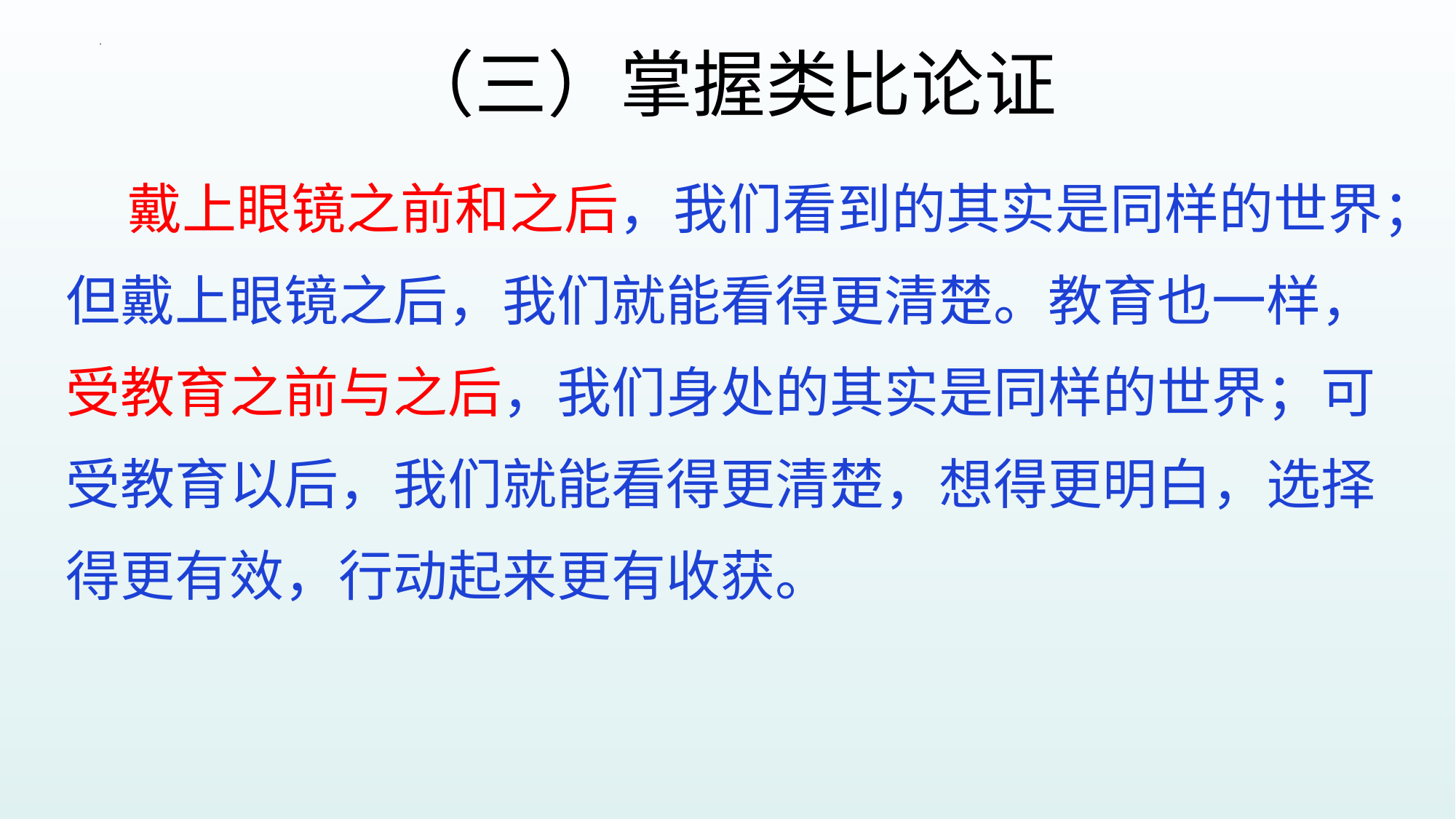

# （三）掌握类比论证
    戴上眼镜之前和之后，我们看到的其实是同样的世界；但戴上眼镜之后，我们就能看得更清楚。教育也一样，受教育之前与之后，我们身处的其实是同样的世界；可受教育以后，我们就能看得更清楚，想得更明白，选择得更有效，行动起来更有收获。